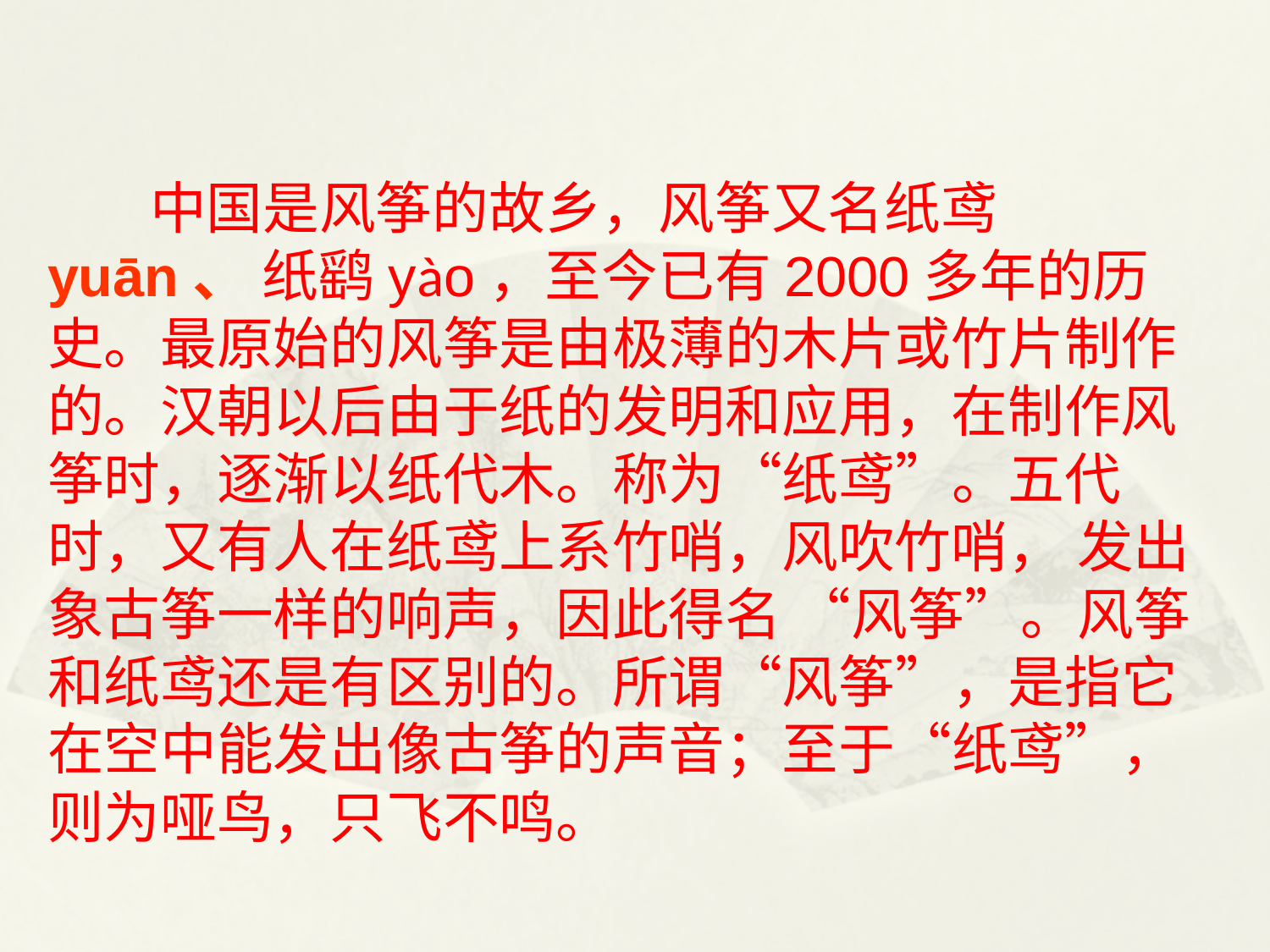

中国是风筝的故乡，风筝又名纸鸢yuān、 纸鹞yào，至今已有2000多年的历史。最原始的风筝是由极薄的木片或竹片制作的。汉朝以后由于纸的发明和应用，在制作风筝时，逐渐以纸代木。称为“纸鸢”。五代时，又有人在纸鸢上系竹哨，风吹竹哨， 发出象古筝一样的响声，因此得名 “风筝”。风筝和纸鸢还是有区别的。所谓“风筝”，是指它在空中能发出像古筝的声音；至于“纸鸢”，则为哑鸟，只飞不鸣。